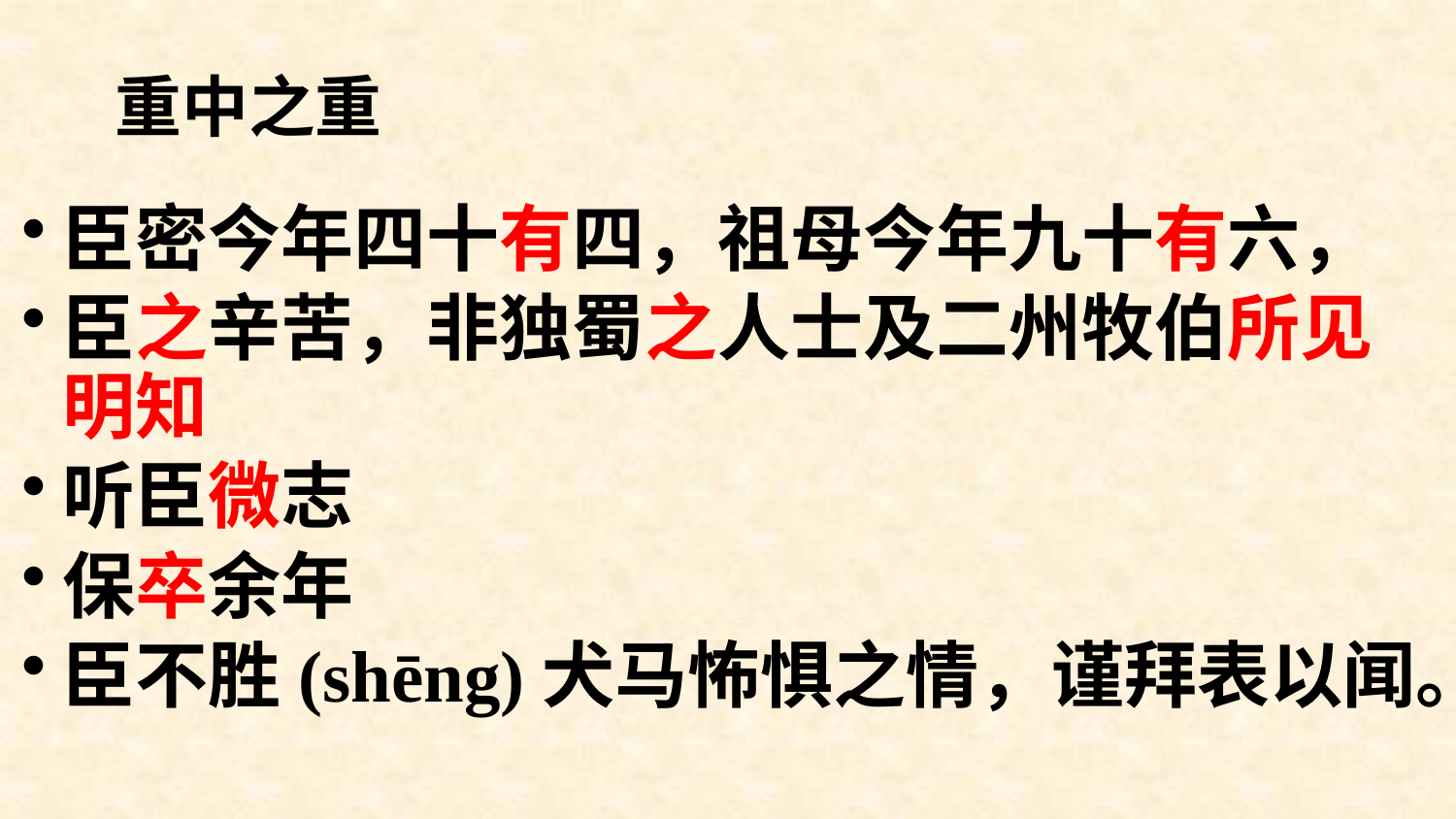

# 重中之重
臣密今年四十有四，祖母今年九十有六，
臣之辛苦，非独蜀之人士及二州牧伯所见明知
听臣微志
保卒余年
臣不胜(shēng)犬马怖惧之情，谨拜表以闻。